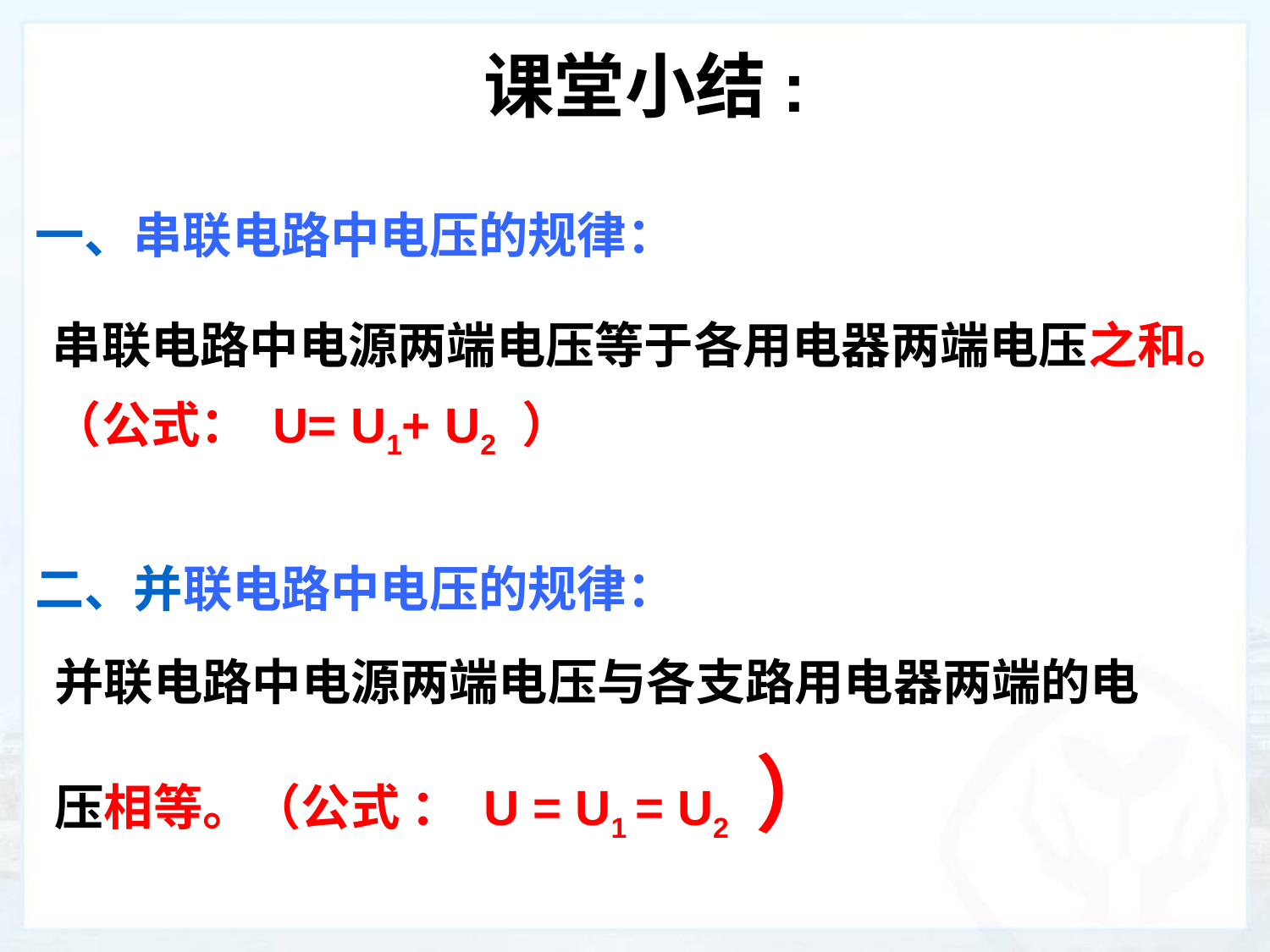

# 课堂小结:
一、串联电路中电压的规律：
串联电路中电源两端电压等于各用电器两端电压之和。（公式： U= U1+ U2 ）
二、并联电路中电压的规律：
并联电路中电源两端电压与各支路用电器两端的电压相等。（公式 ： U = U1 = U2 ）